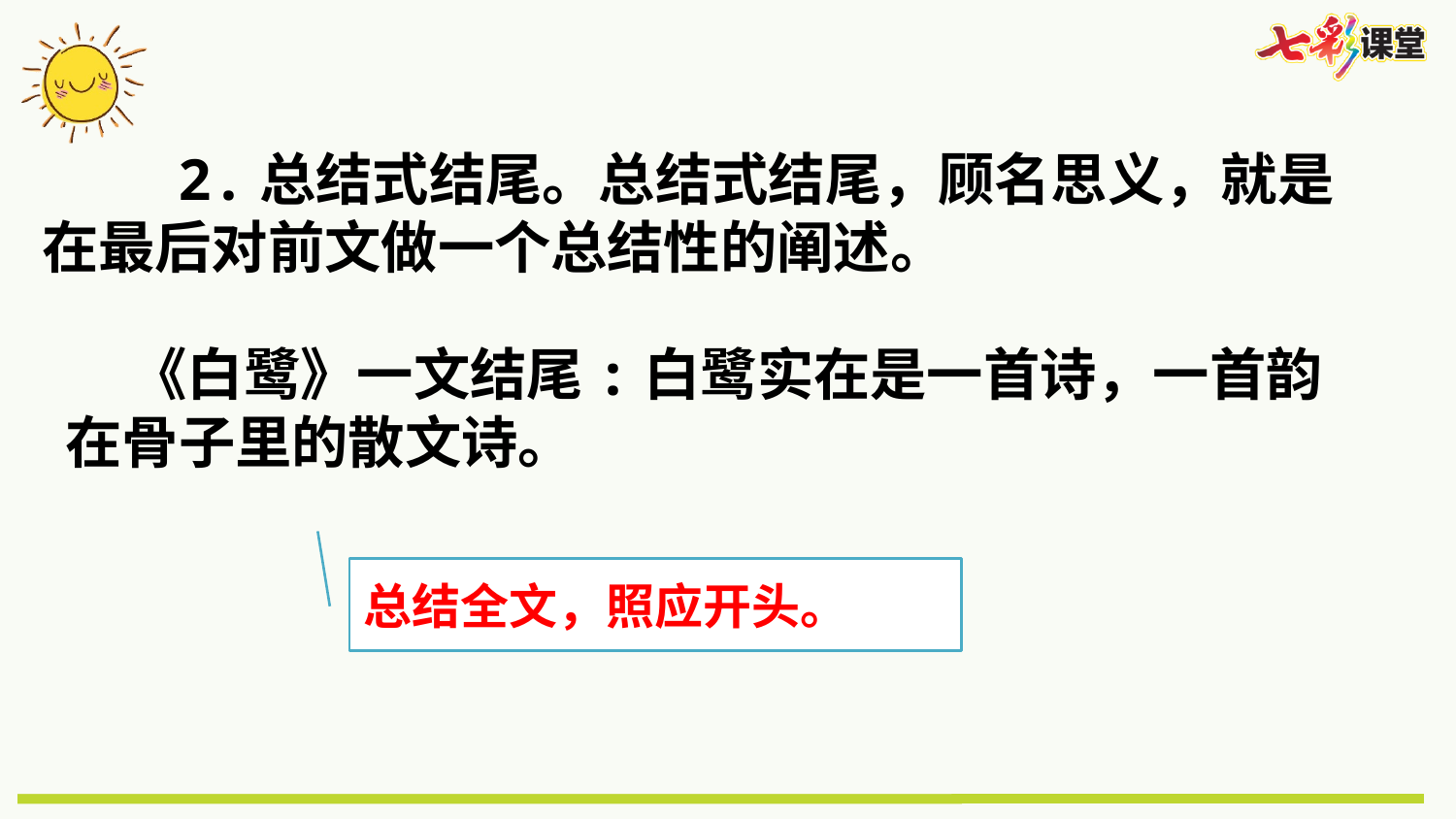

2.总结式结尾。总结式结尾，顾名思义，就是在最后对前文做一个总结性的阐述。
    《白鹭》一文结尾:白鹭实在是一首诗，一首韵在骨子里的散文诗。
总结全文，照应开头。